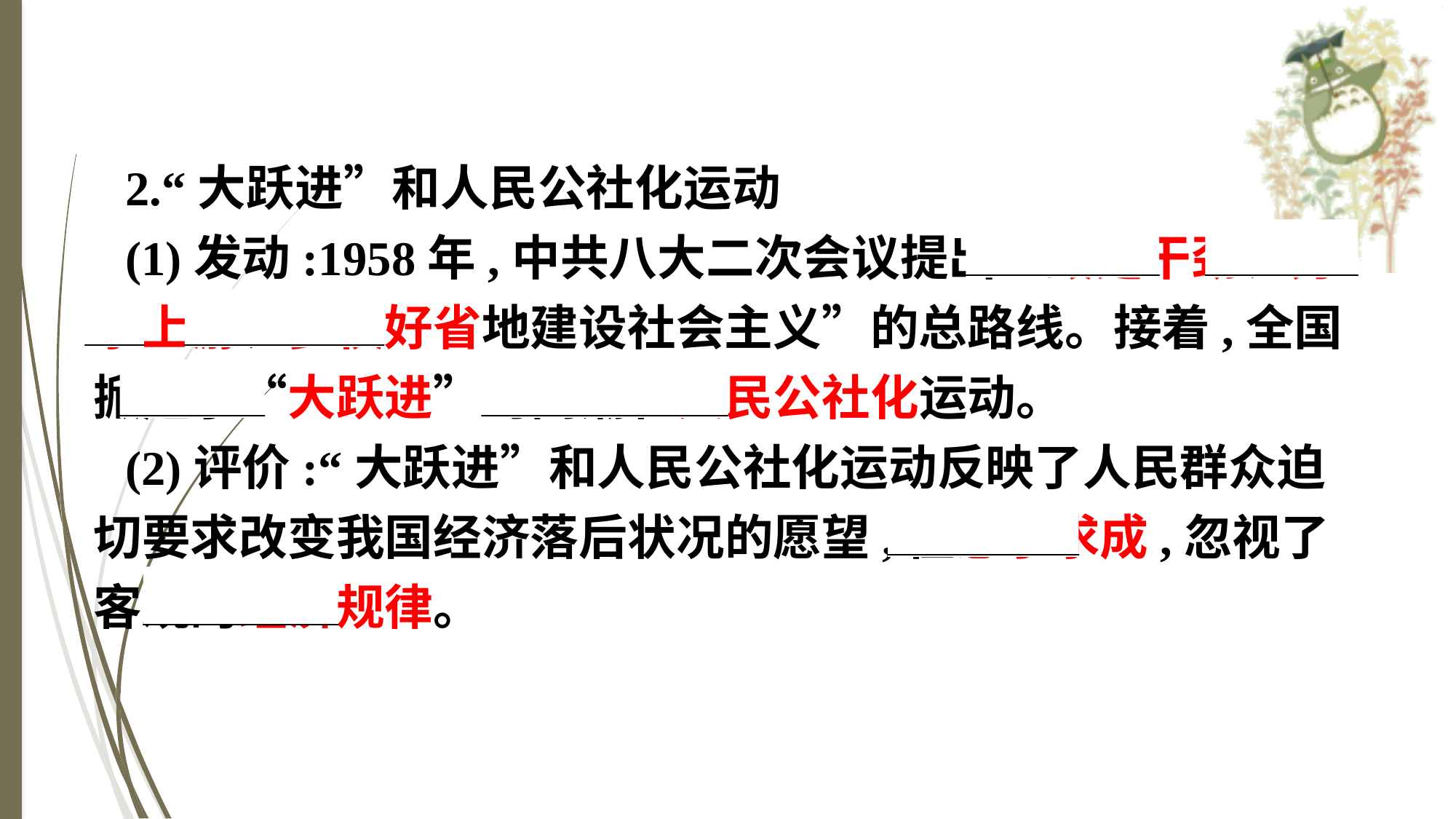

2.“大跃进”和人民公社化运动
(1)发动:1958年,中共八大二次会议提出“鼓足干劲、力争上游、多快好省地建设社会主义”的总路线。接着,全国掀起了“大跃进”的高潮和人民公社化运动。
(2)评价:“大跃进”和人民公社化运动反映了人民群众迫切要求改变我国经济落后状况的愿望,但急于求成,忽视了客观的经济规律。